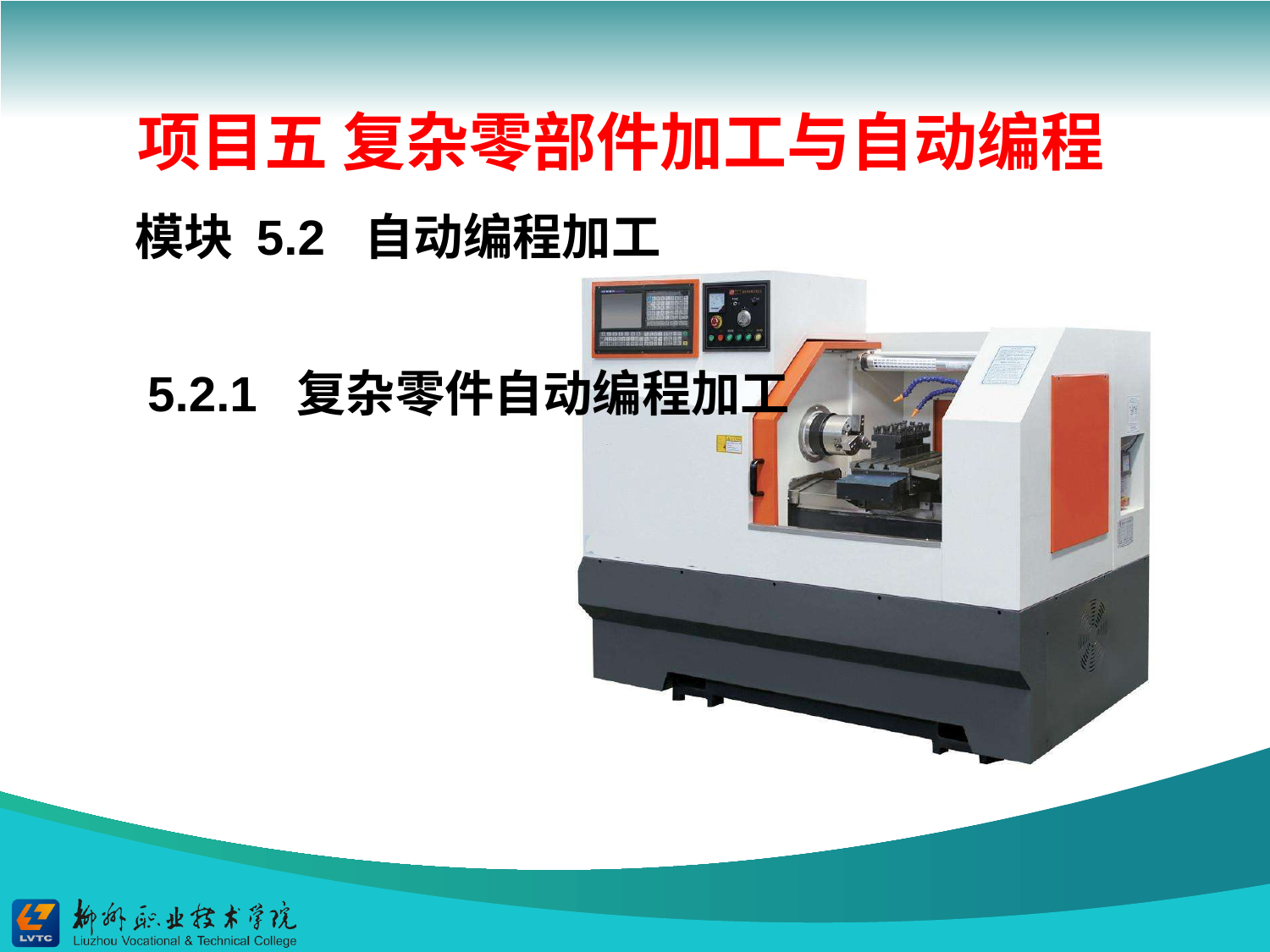

项目五 复杂零部件加工与自动编程
模块 5.2  自动编程加工
5.2.1  复杂零件自动编程加工